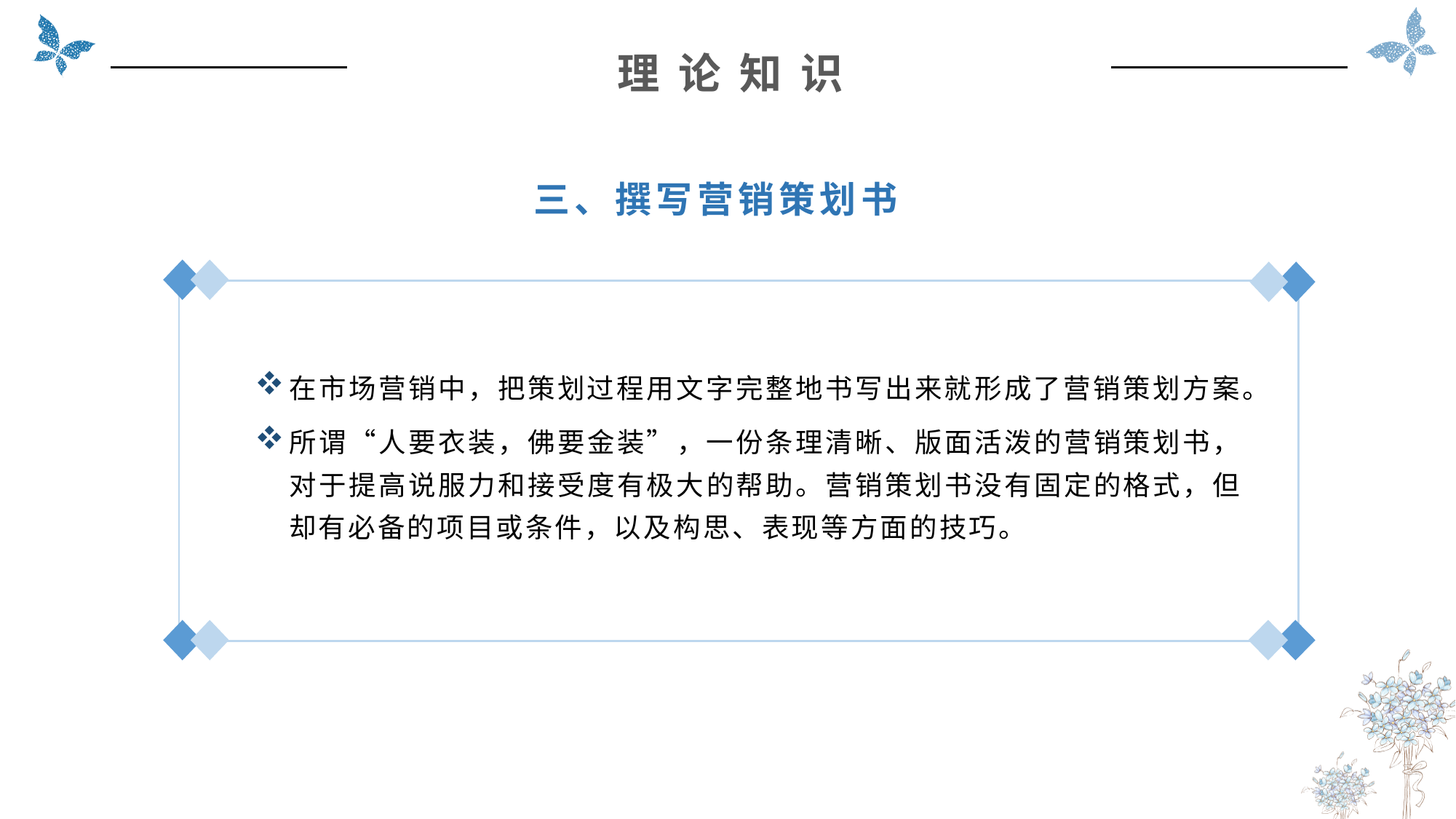

理 论 知 识
三、撰写营销策划书

在市场营销中，把策划过程用文字完整地书写出来就形成了营销策划方案。
所谓“人要衣装，佛要金装”，一份条理清晰、版面活泼的营销策划书，对于提高说服力和接受度有极大的帮助。营销策划书没有固定的格式，但却有必备的项目或条件，以及构思、表现等方面的技巧。